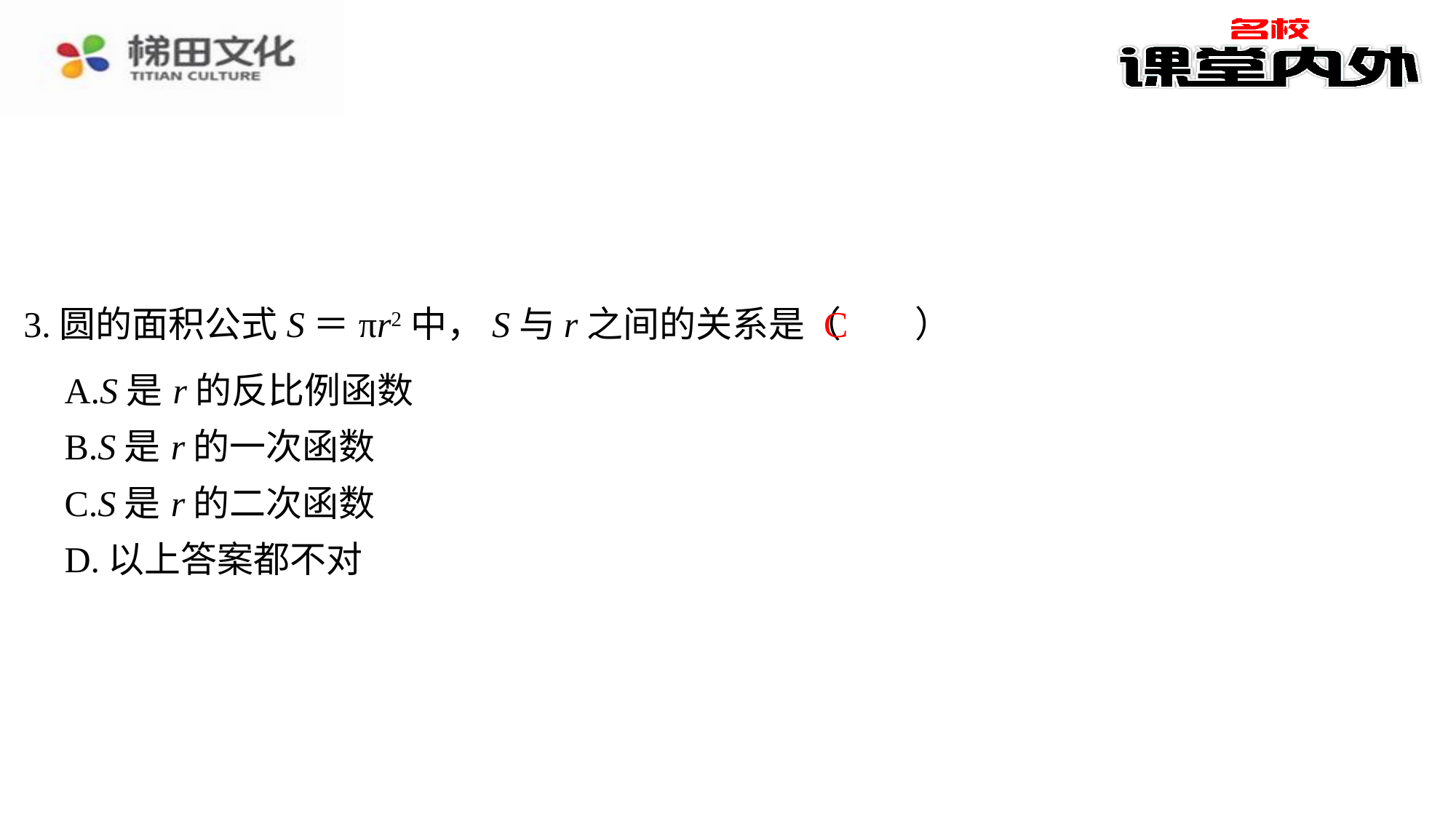

C
3.圆的面积公式S＝πr2中，S与r之间的关系是（　C　）
| A.S是r的反比例函数 |
| --- |
| B.S是r的一次函数 |
| C.S是r的二次函数 |
| D.以上答案都不对 |